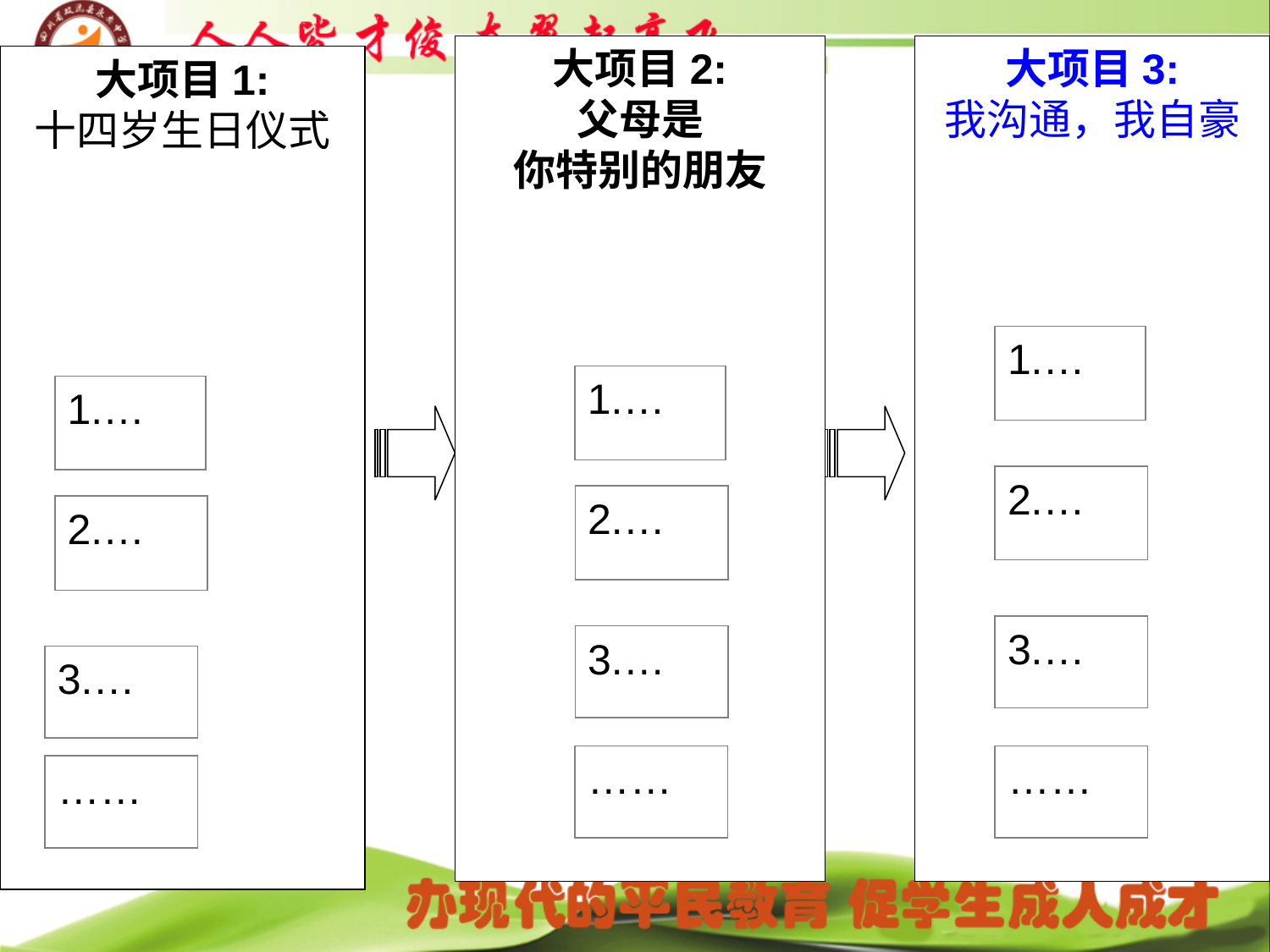

大项目2:
父母是
你特别的朋友

大项目3:
我沟通，我自豪

大项目1:
十四岁生日仪式
1.…
1.…
1.…

2.…
2.…
2.…
3.…
3.…
3.…
……
……
……